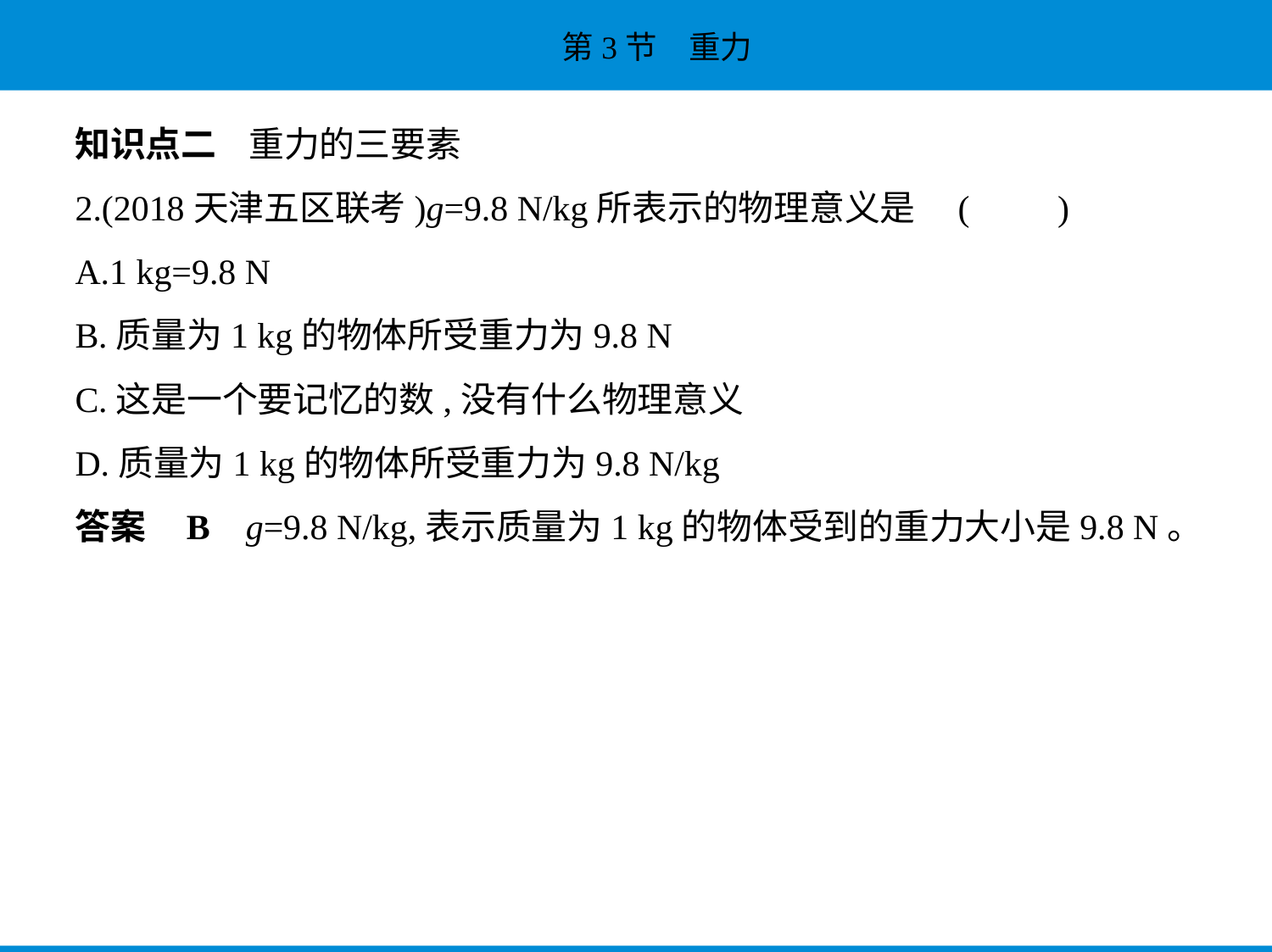

知识点二    重力的三要素
2.(2018天津五区联考)g=9.8 N/kg所表示的物理意义是 (　　)
A.1 kg=9.8 N
B.质量为1 kg的物体所受重力为9.8 N
C.这是一个要记忆的数,没有什么物理意义
D.质量为1 kg的物体所受重力为9.8 N/kg
答案    B    g=9.8 N/kg,表示质量为1 kg的物体受到的重力大小是9.8 N。